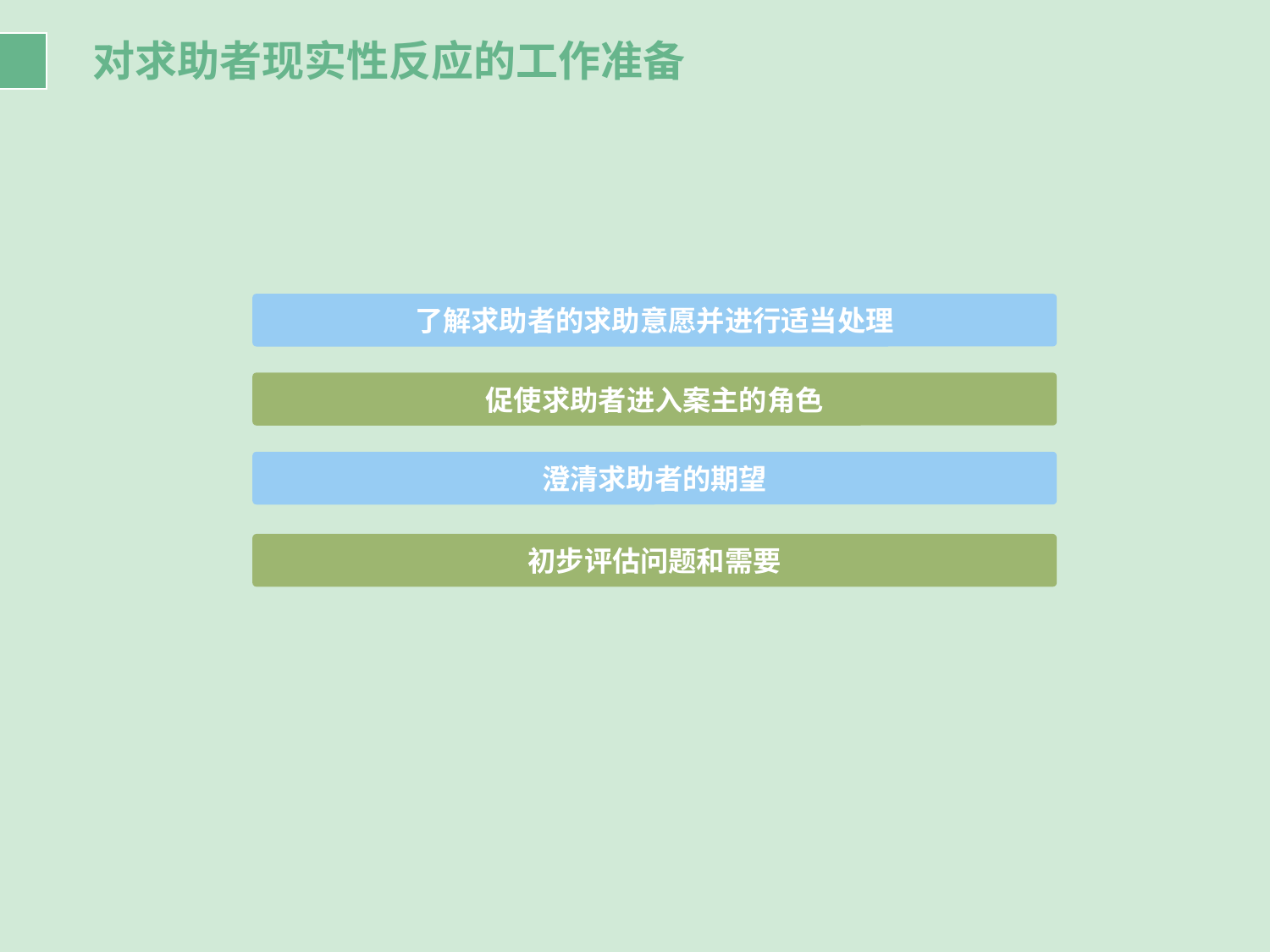

对求助者现实性反应的工作准备

了解求助者的求助意愿并进行适当处理
促使求助者进入案主的角色
澄清求助者的期望
初步评估问题和需要